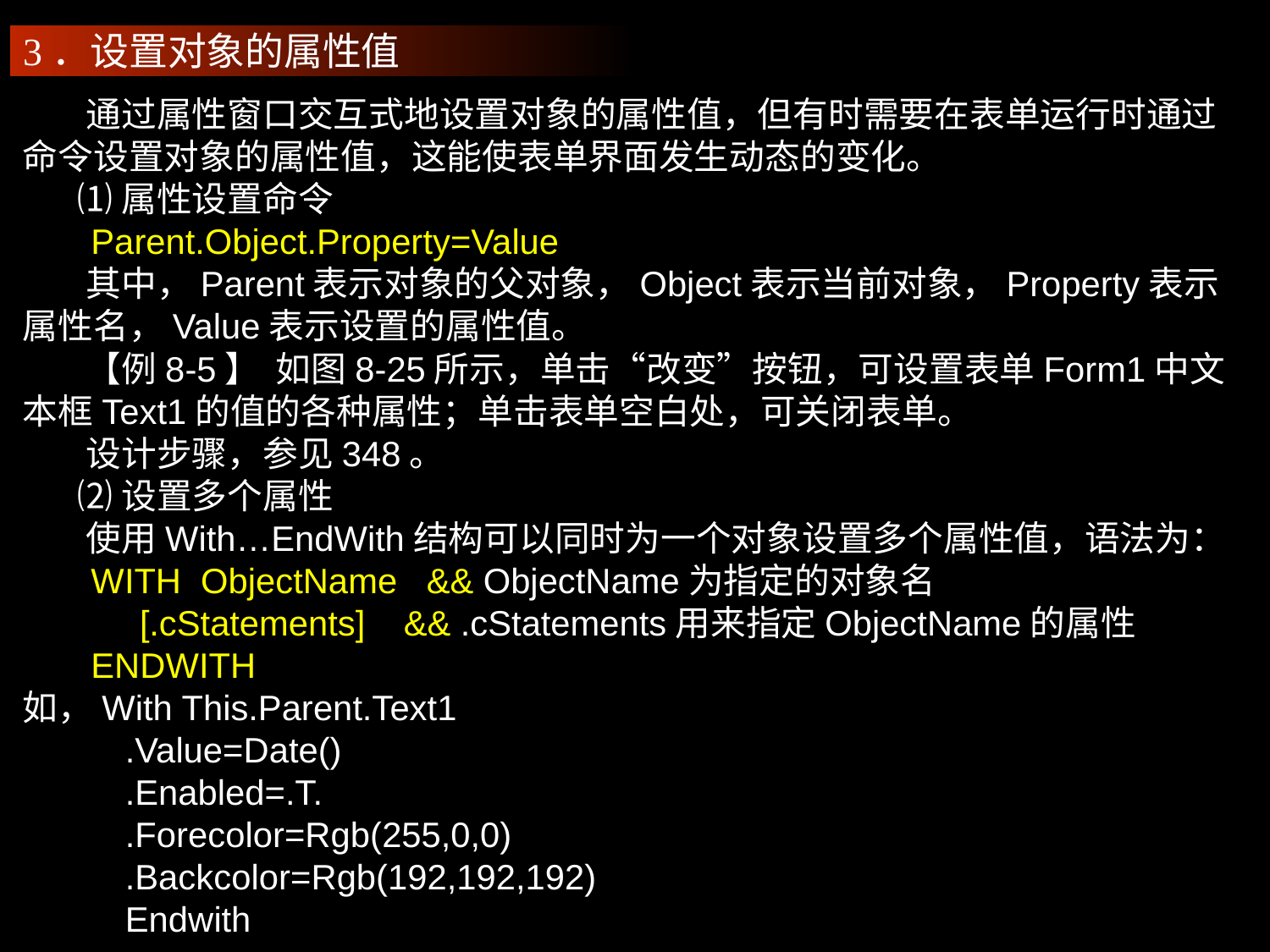

3．设置对象的属性值
       通过属性窗口交互式地设置对象的属性值，但有时需要在表单运行时通过命令设置对象的属性值，这能使表单界面发生动态的变化。
       ⑴属性设置命令
       Parent.Object.Property=Value
       其中，Parent表示对象的父对象，Object表示当前对象，Property表示属性名，Value表示设置的属性值。
       【例8-5】  如图8-25所示，单击“改变”按钮，可设置表单Form1中文本框Text1的值的各种属性；单击表单空白处，可关闭表单。
       设计步骤，参见348。
       ⑵设置多个属性
       使用With…EndWith结构可以同时为一个对象设置多个属性值，语法为：
       WITH  ObjectName   && ObjectName为指定的对象名
            [.cStatements]	&& .cStatements用来指定ObjectName的属性
       ENDWITH
如，With This.Parent.Text1
    .Value=Date()
    .Enabled=.T.
    .Forecolor=Rgb(255,0,0)
    .Backcolor=Rgb(192,192,192)
    Endwith